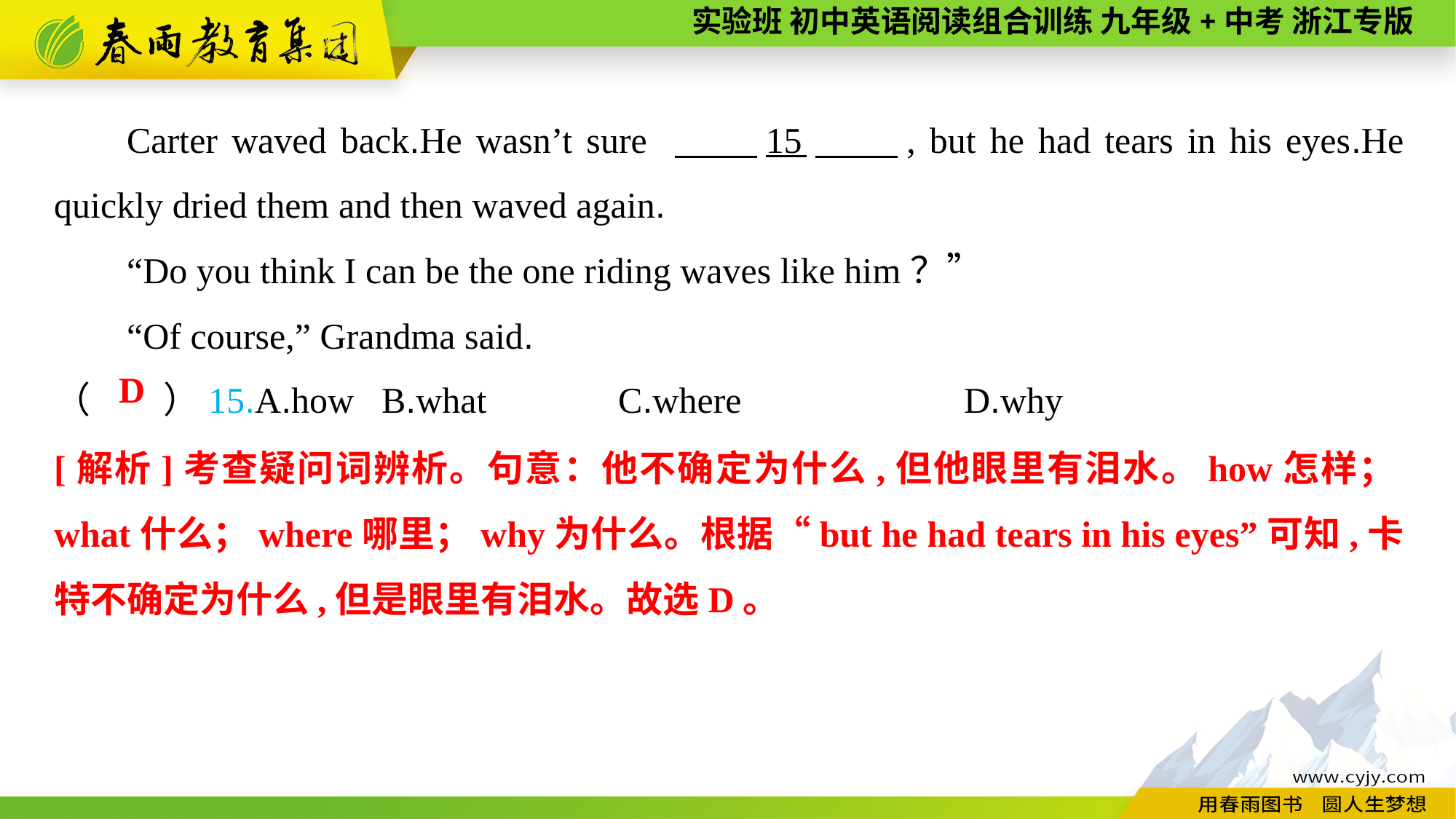

Carter waved back.He wasn’t sure 　　15　　, but he had tears in his eyes.He quickly dried them and then waved again.
“Do you think I can be the one riding waves like him？”
“Of course,” Grandma said.
（　　）15.A.how	B.what	              C.where	                D.why
D
[解析]考查疑问词辨析。句意：他不确定为什么,但他眼里有泪水。how怎样；what什么；where哪里；why为什么。根据“but he had tears in his eyes”可知,卡特不确定为什么,但是眼里有泪水。故选D。